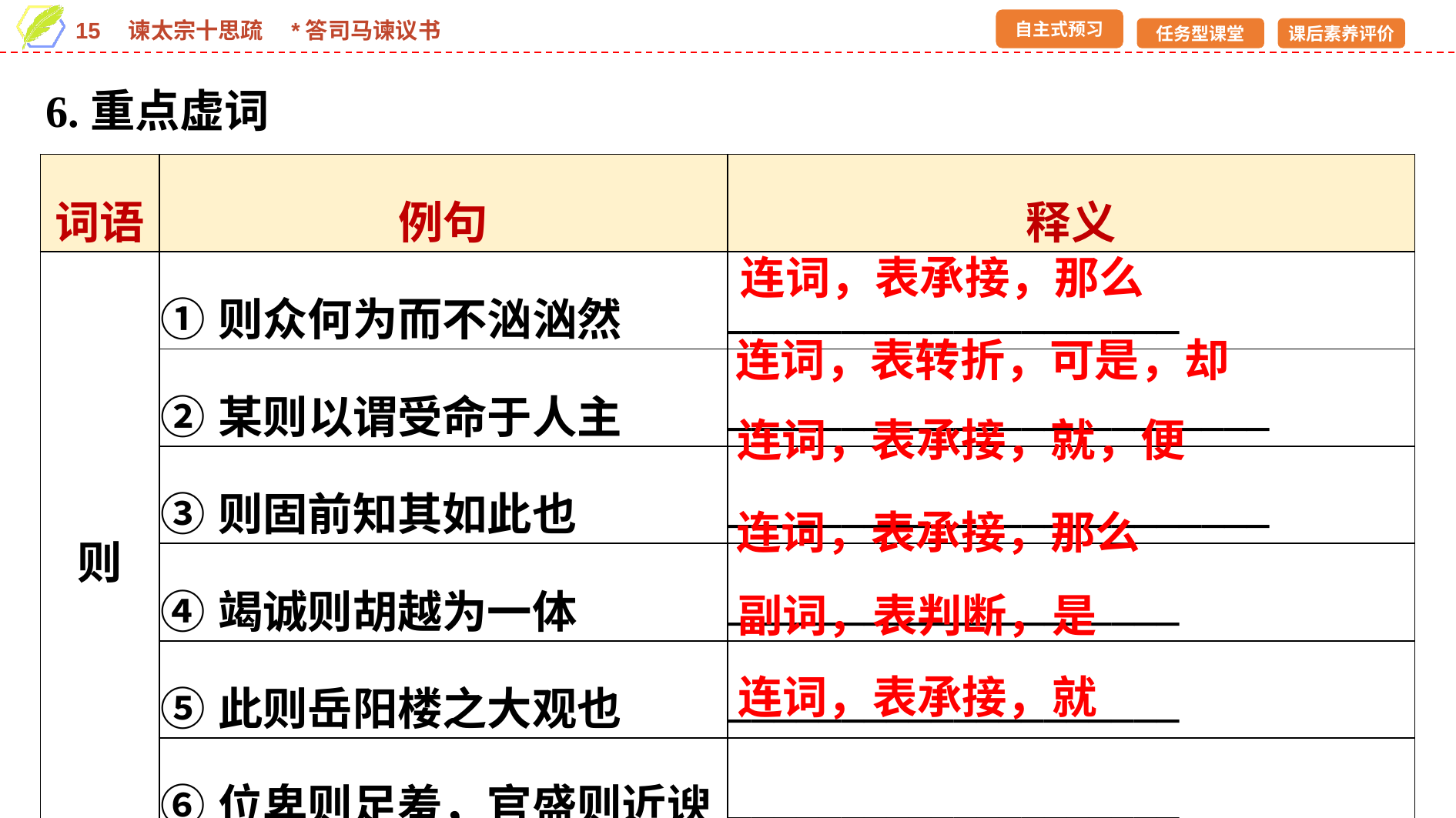

6.重点虚词
| 词语 | 例句 | 释义 |
| --- | --- | --- |
| 则 | ①则众何为而不汹汹然 | \_\_\_\_\_\_\_\_\_\_\_\_\_\_\_\_\_\_\_\_ |
|  | ②某则以谓受命于人主 | \_\_\_\_\_\_\_\_\_\_\_\_\_\_\_\_\_\_\_\_\_\_\_\_ |
|  | ③则固前知其如此也 | \_\_\_\_\_\_\_\_\_\_\_\_\_\_\_\_\_\_\_\_\_\_\_\_ |
|  | ④竭诚则胡越为一体 | \_\_\_\_\_\_\_\_\_\_\_\_\_\_\_\_\_\_\_\_ |
|  | ⑤此则岳阳楼之大观也 | \_\_\_\_\_\_\_\_\_\_\_\_\_\_\_\_\_\_\_\_ |
|  | ⑥位卑则足羞，官盛则近谀 | \_\_\_\_\_\_\_\_\_\_\_\_\_\_\_\_\_\_\_\_ |
连词，表承接，那么
连词，表转折，可是，却
连词，表承接，就，便
连词，表承接，那么
副词，表判断，是
连词，表承接，就